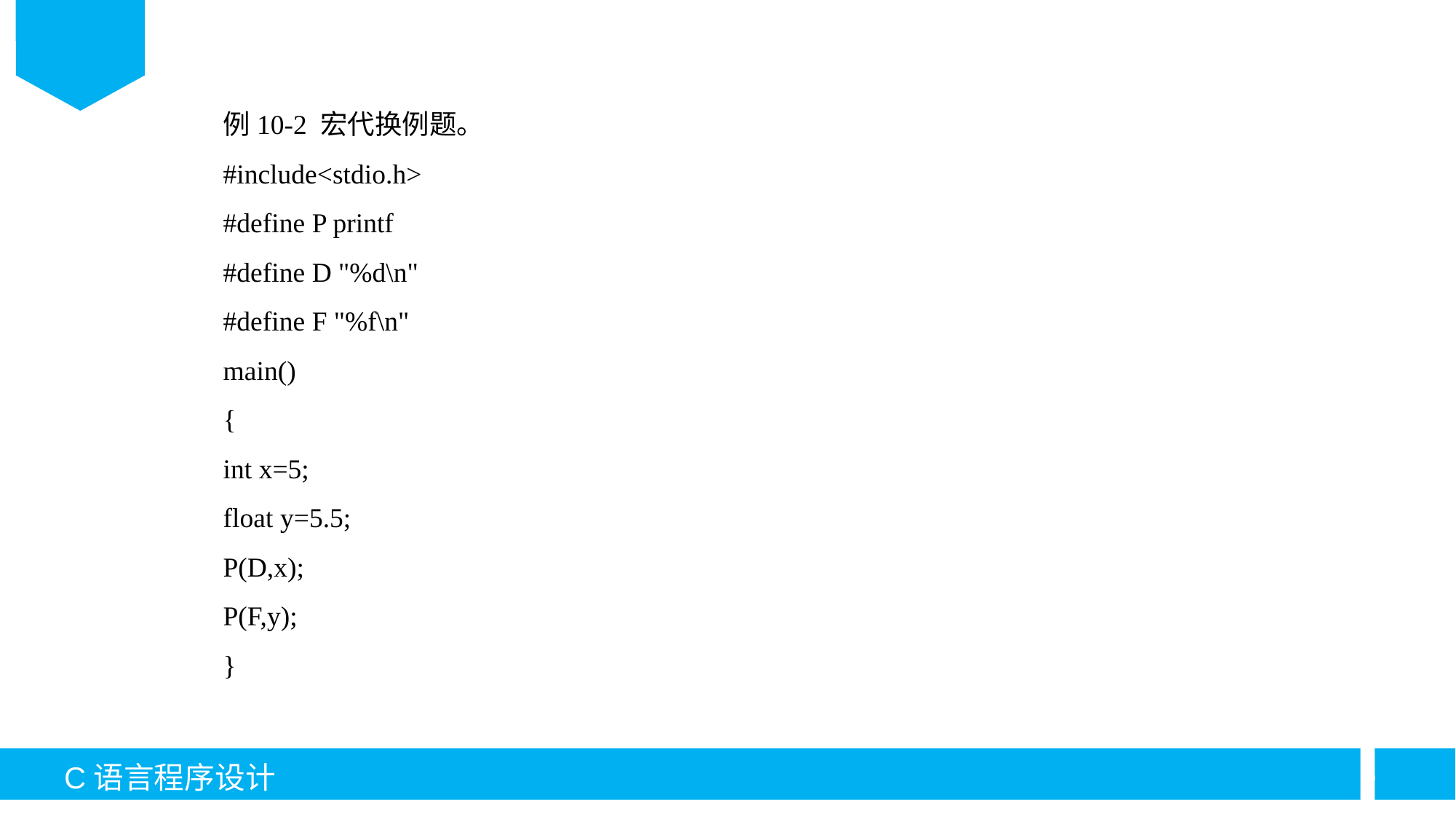

例10-2 宏代换例题。
#include<stdio.h>
#define P printf
#define D "%d\n"
#define F "%f\n"
main()
{
int x=5;
float y=5.5;
P(D,x);
P(F,y);
}